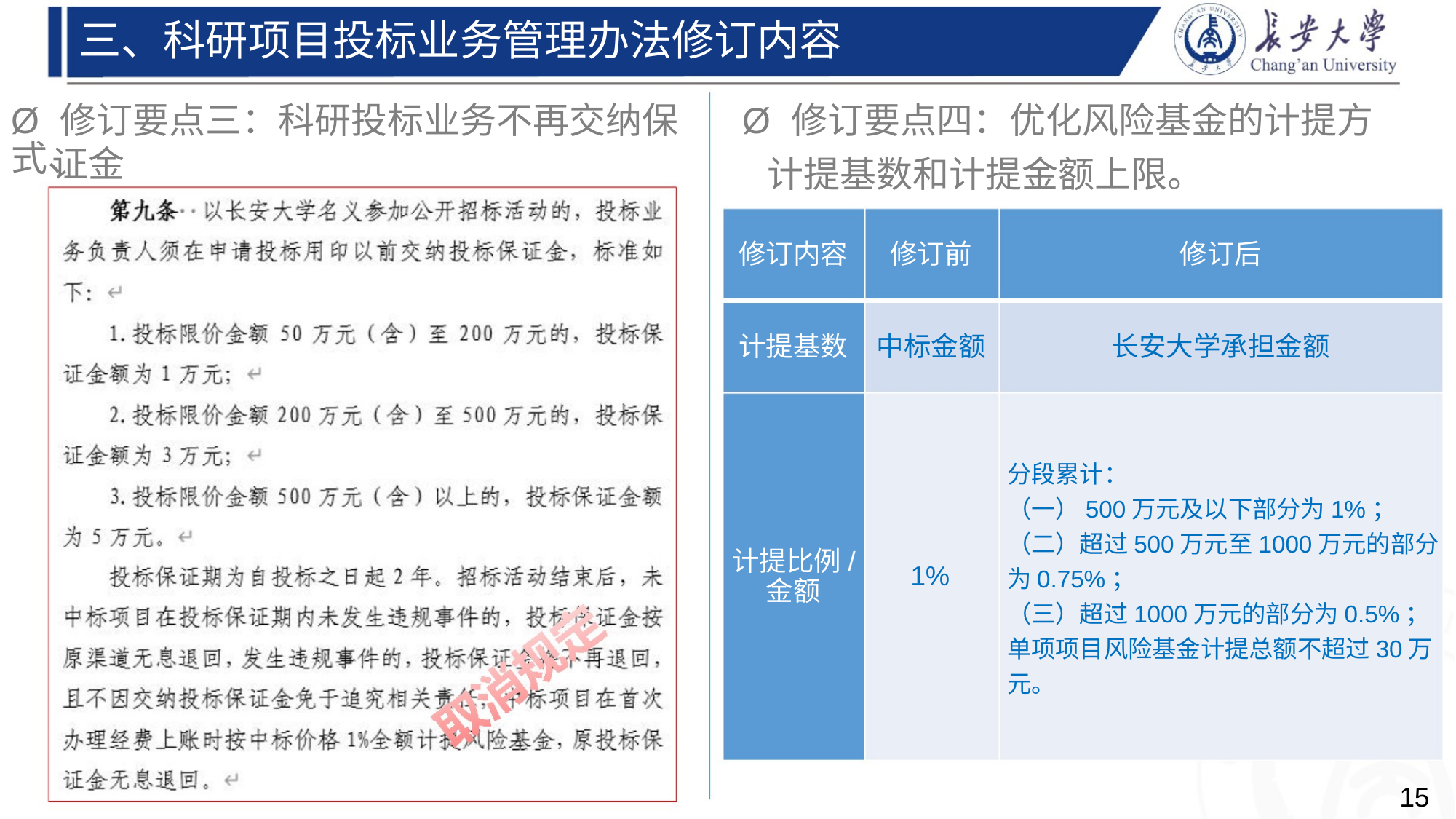

三、科研项目投标业务管理办法修订内容
Ø 修订要点三：科研投标业务不再交纳保 Ø 修订要点四：优化风险基金的计提方式、
证金
计提基数和计提金额上限。
修订内容 修订前
计提基数 中标金额
修订后
长安大学承担金额
分段累计：
（一）500万元及以下部分为1%；
（二）超过500万元至1000万元的部分
为0.75%；
计提比例/
1%
金额
（三）超过1000万元的部分为0.5%；
单项项目风险基金计提总额不超过30万
元。
15